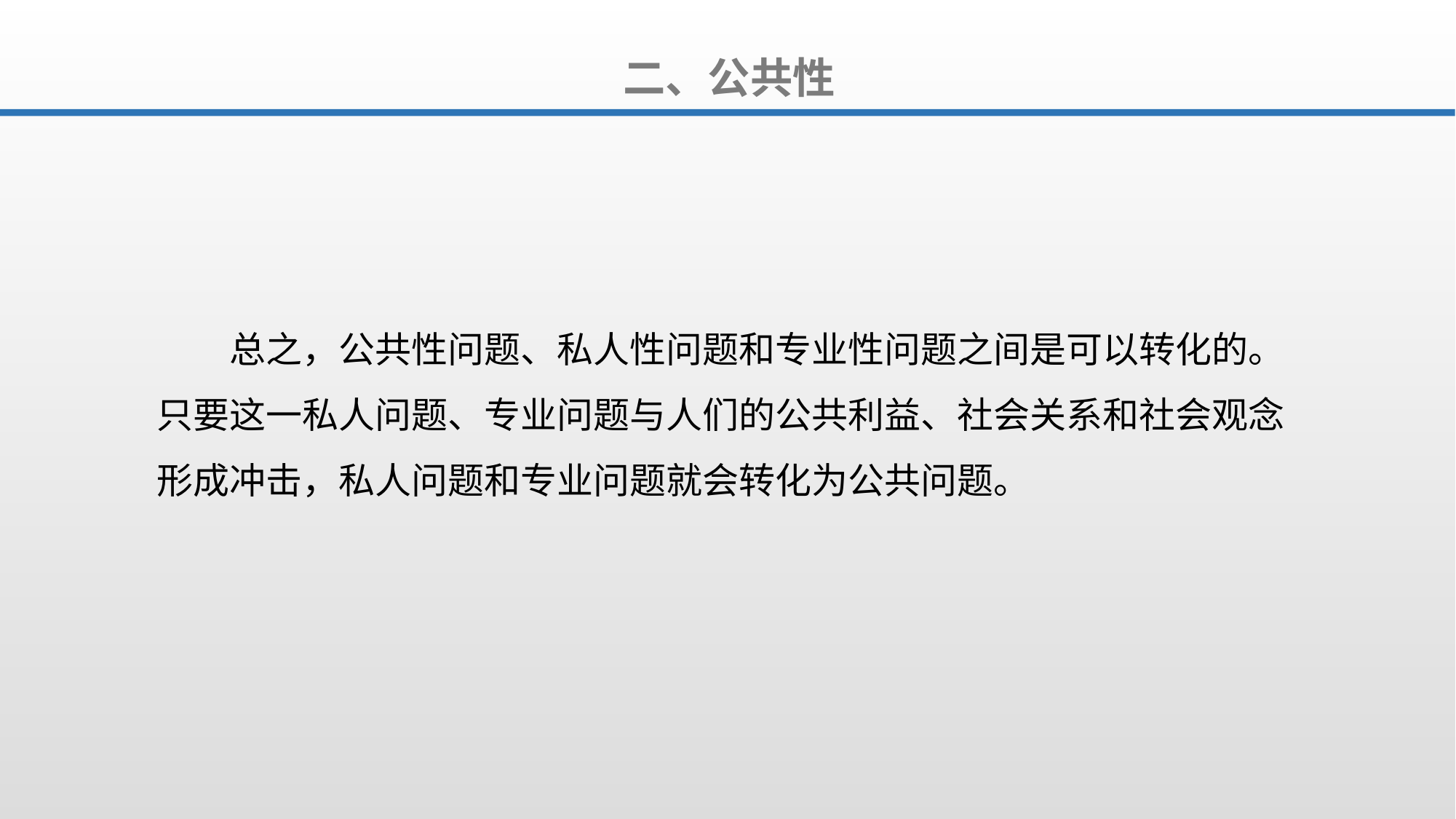

二、公共性

总之，公共性问题、私人性问题和专业性问题之间是可以转化的。只要这一私人问题、专业问题与人们的公共利益、社会关系和社会观念形成冲击，私人问题和专业问题就会转化为公共问题。